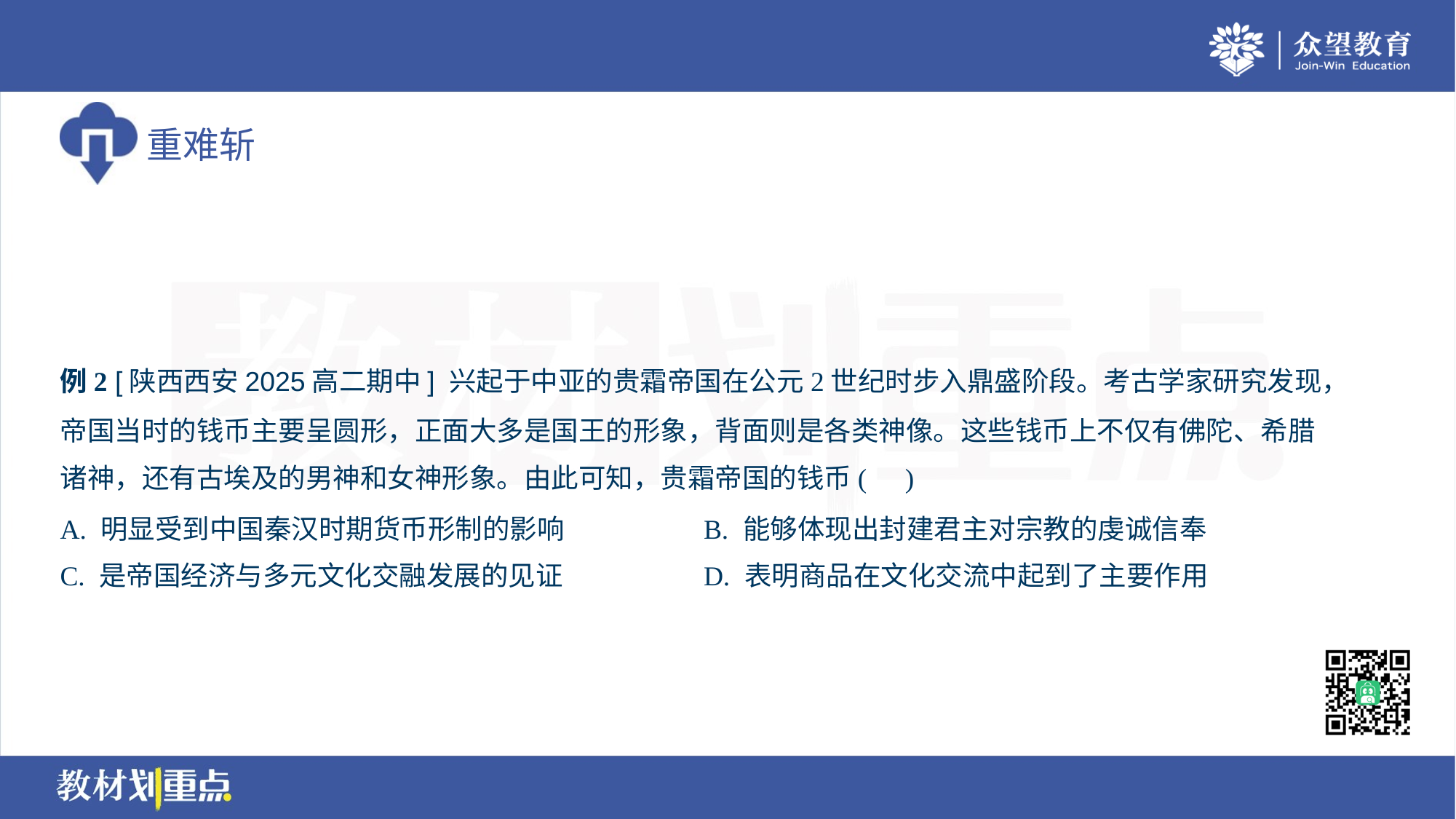

例2 [陕西西安2025高二期中] 兴起于中亚的贵霜帝国在公元2世纪时步入鼎盛阶段。考古学家研究发现，
帝国当时的钱币主要呈圆形，正面大多是国王的形象，背面则是各类神像。这些钱币上不仅有佛陀、希腊
诸神，还有古埃及的男神和女神形象。由此可知，贵霜帝国的钱币(     )
A. 明显受到中国秦汉时期货币形制的影响	B. 能够体现出封建君主对宗教的虔诚信奉
C. 是帝国经济与多元文化交融发展的见证	D. 表明商品在文化交流中起到了主要作用